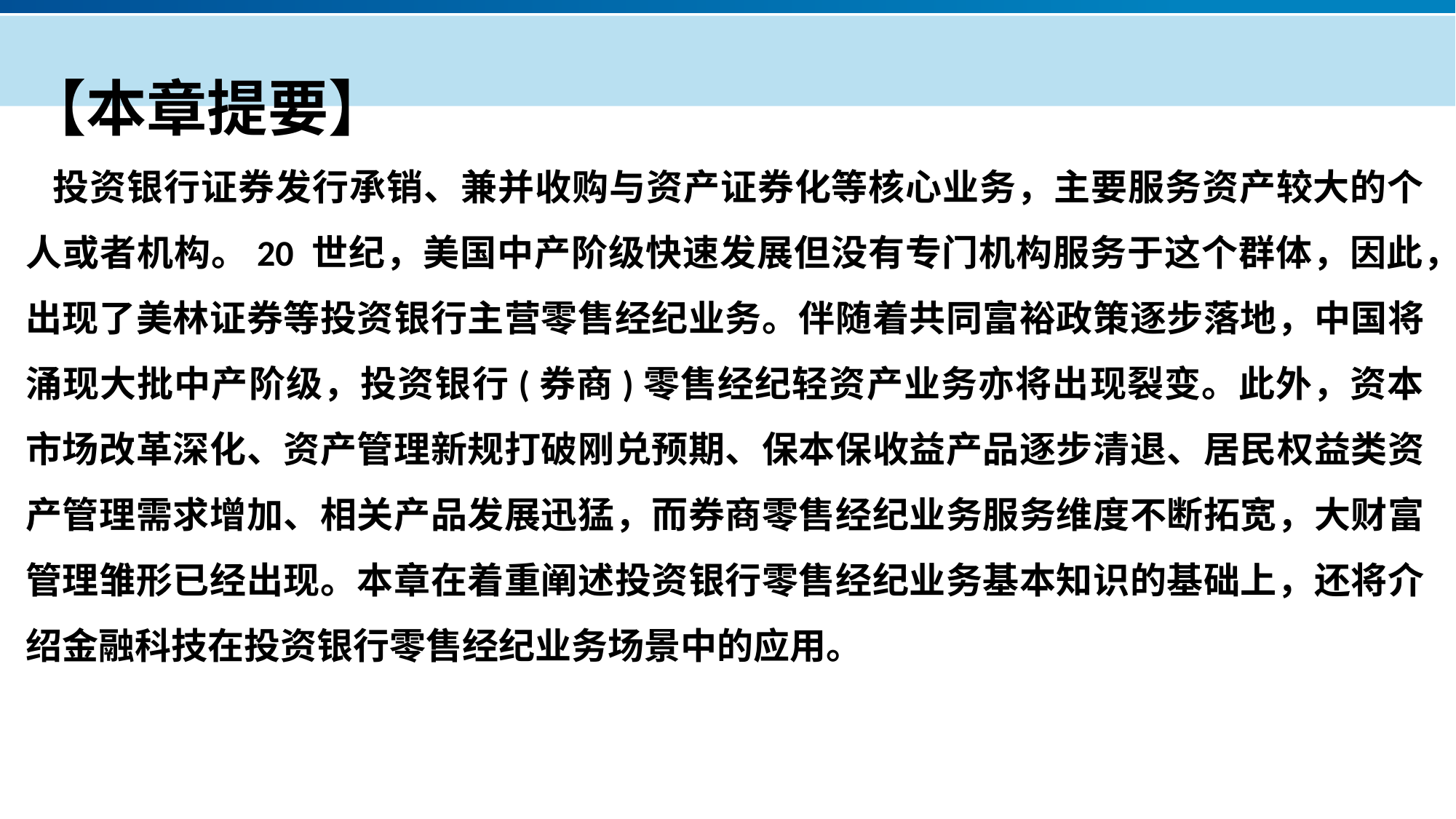

【本章提要】
  投资银行证券发行承销、兼并收购与资产证券化等核心业务，主要服务资产较大的个人或者机构。20 世纪，美国中产阶级快速发展但没有专门机构服务于这个群体，因此，出现了美林证券等投资银行主营零售经纪业务。伴随着共同富裕政策逐步落地，中国将涌现大批中产阶级，投资银行(券商)零售经纪轻资产业务亦将出现裂变。此外，资本市场改革深化、资产管理新规打破刚兑预期、保本保收益产品逐步清退、居民权益类资产管理需求增加、相关产品发展迅猛，而券商零售经纪业务服务维度不断拓宽，大财富管理雏形已经出现。本章在着重阐述投资银行零售经纪业务基本知识的基础上，还将介绍金融科技在投资银行零售经纪业务场景中的应用。

产品服务
公司优势
公司简介
产品系列
品牌优势
企业愿景
主打产品
团队组织
核心竞争力
人才优势
联系方式
历程荣誉
售后支持
商业模式
期待合作